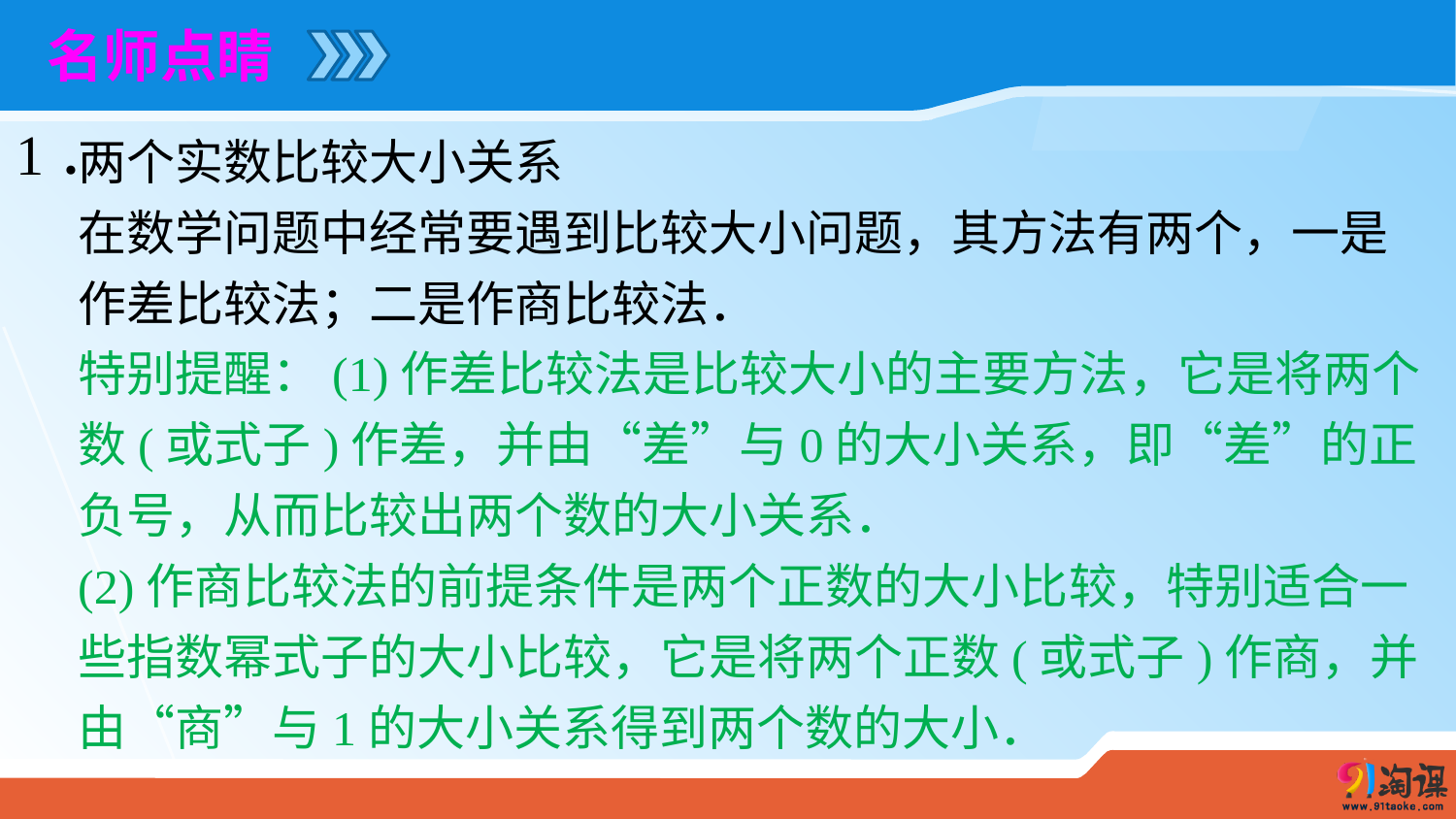

名师点睛
1．
两个实数比较大小关系
在数学问题中经常要遇到比较大小问题，其方法有两个，一是作差比较法；二是作商比较法．
特别提醒：(1)作差比较法是比较大小的主要方法，它是将两个数(或式子)作差，并由“差”与0的大小关系，即“差”的正负号，从而比较出两个数的大小关系．
(2)作商比较法的前提条件是两个正数的大小比较，特别适合一些指数幂式子的大小比较，它是将两个正数(或式子)作商，并由“商”与1的大小关系得到两个数的大小．